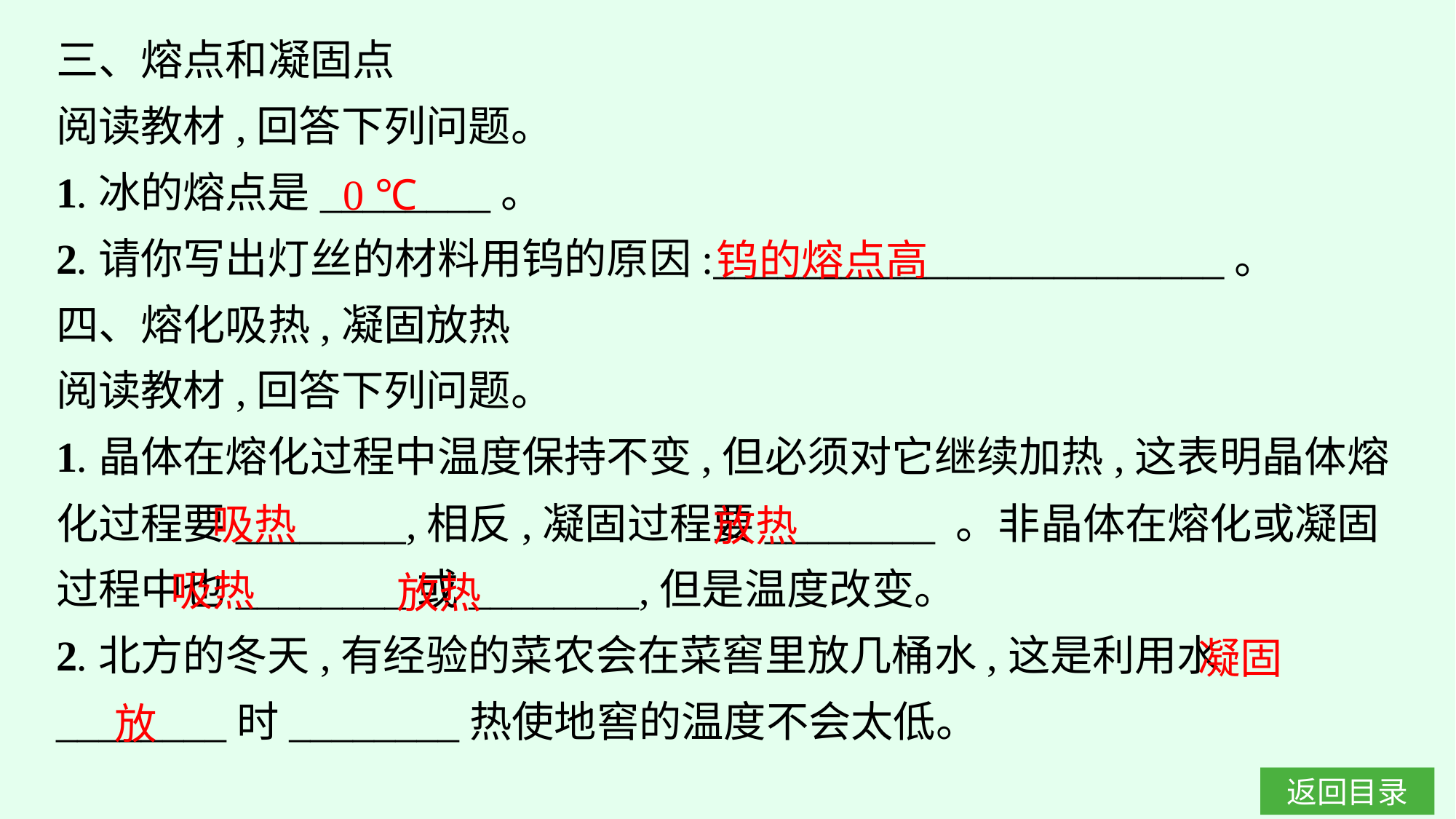

三、熔点和凝固点
阅读教材,回答下列问题。
1.冰的熔点是________。
2.请你写出灯丝的材料用钨的原因:________________________。
四、熔化吸热,凝固放热
阅读教材,回答下列问题。
1.晶体在熔化过程中温度保持不变,但必须对它继续加热,这表明晶体熔化过程要________,相反,凝固过程要________ 。非晶体在熔化或凝固过程中也________或________,但是温度改变。
2.北方的冬天,有经验的菜农会在菜窖里放几桶水,这是利用水________时________热使地窖的温度不会太低。
0 ℃
钨的熔点高
吸热
放热
吸热
放热
凝固
放